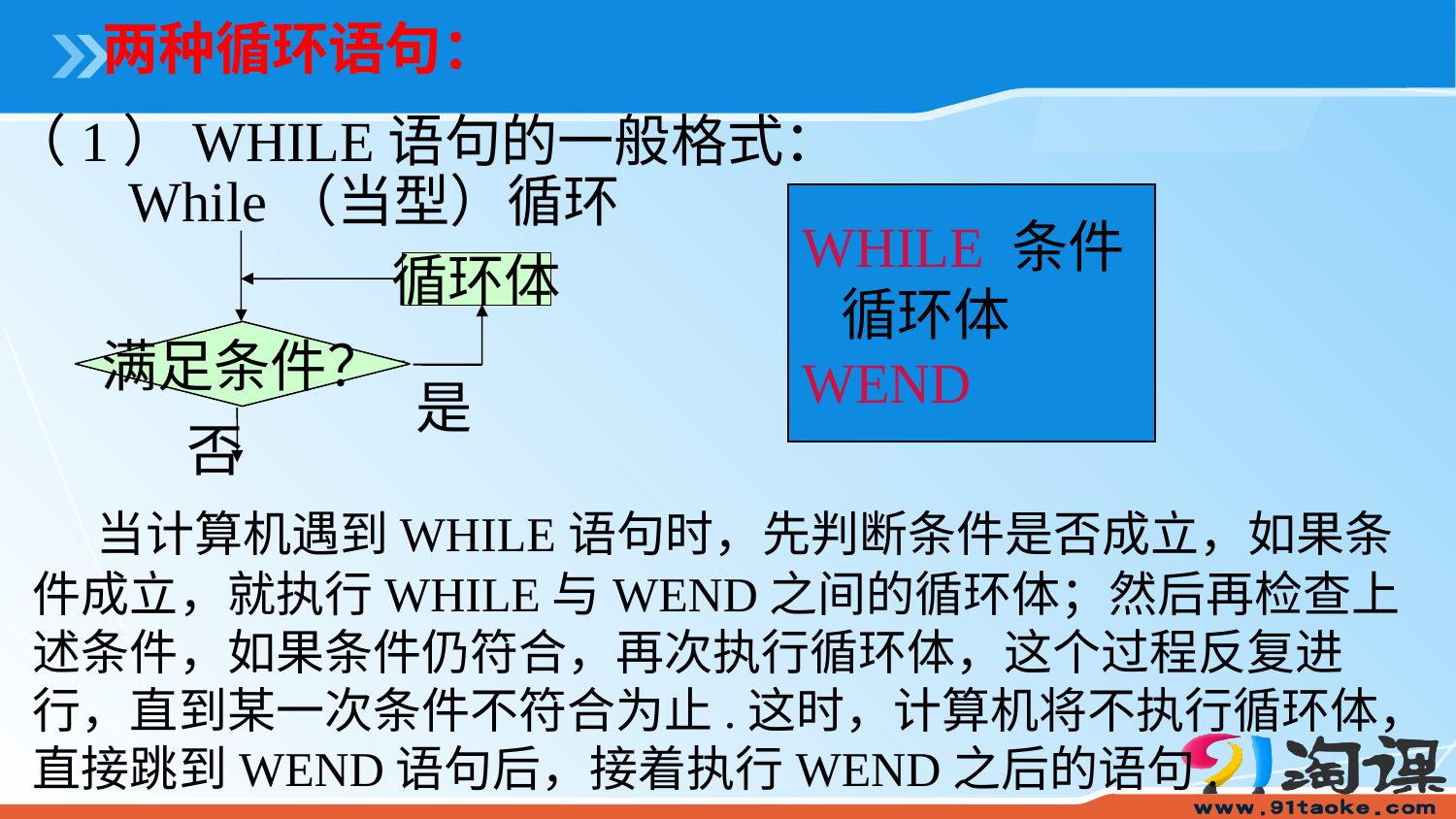

两种循环语句：
（1）WHILE语句的一般格式：
While（当型）循环

循环体

满足条件？

是

否

WHILE 条件
  循环体
WEND
    当计算机遇到WHILE语句时，先判断条件是否成立，如果条件成立，就执行WHILE与WEND之间的循环体；然后再检查上述条件，如果条件仍符合，再次执行循环体，这个过程反复进行，直到某一次条件不符合为止.这时，计算机将不执行循环体，直接跳到WEND语句后，接着执行WEND之后的语句.